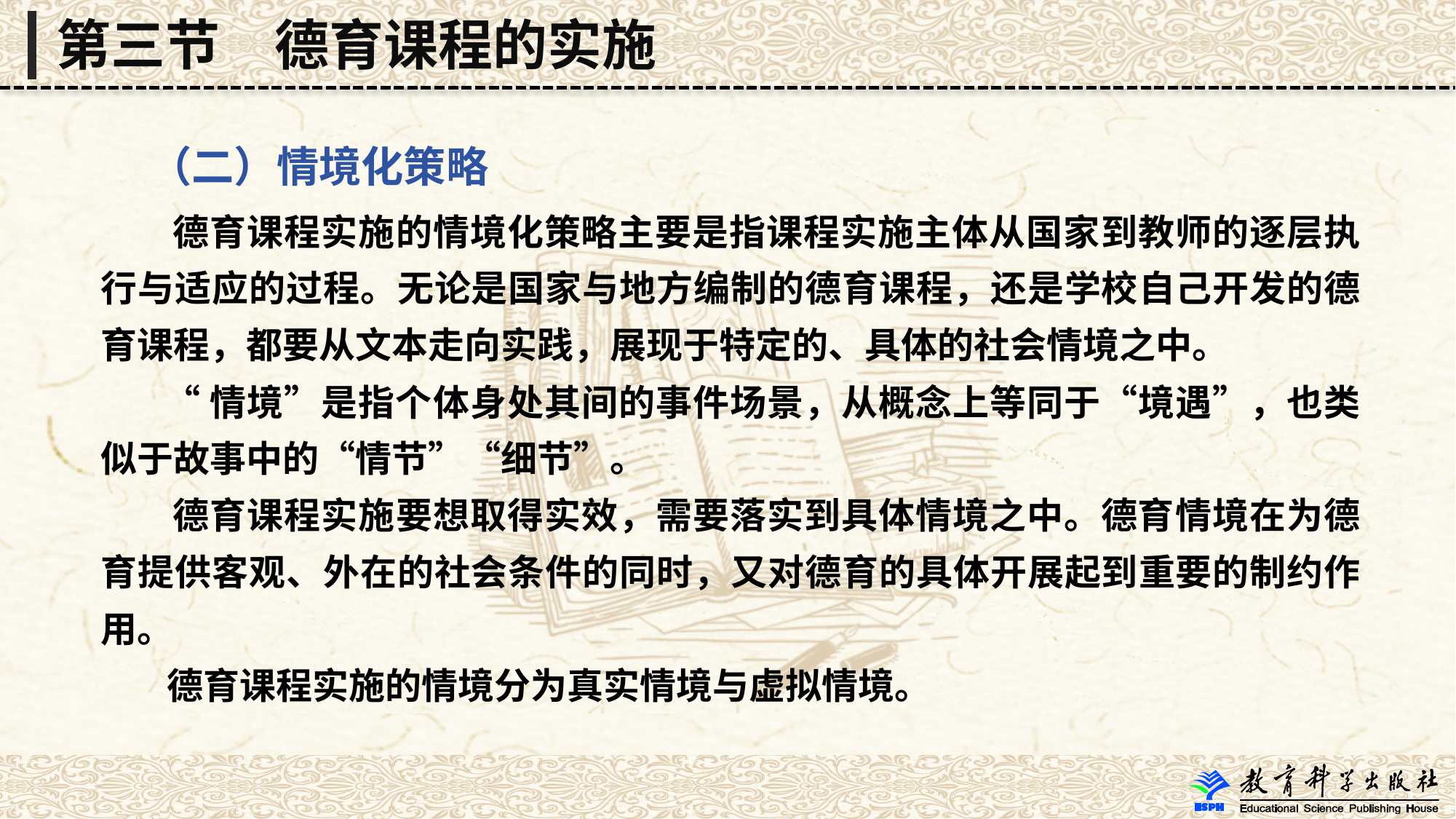

第三节　德育课程的实施
    （二）情境化策略

       德育课程实施的情境化策略主要是指课程实施主体从国家到教师的逐层执行与适应的过程。无论是国家与地方编制的德育课程，还是学校自己开发的德育课程，都要从文本走向实践，展现于特定的、具体的社会情境之中。
       “情境”是指个体身处其间的事件场景，从概念上等同于“境遇”，也类似于故事中的“情节”“细节”。
       德育课程实施要想取得实效，需要落实到具体情境之中。德育情境在为德育提供客观、外在的社会条件的同时，又对德育的具体开展起到重要的制约作用。
       德育课程实施的情境分为真实情境与虚拟情境。